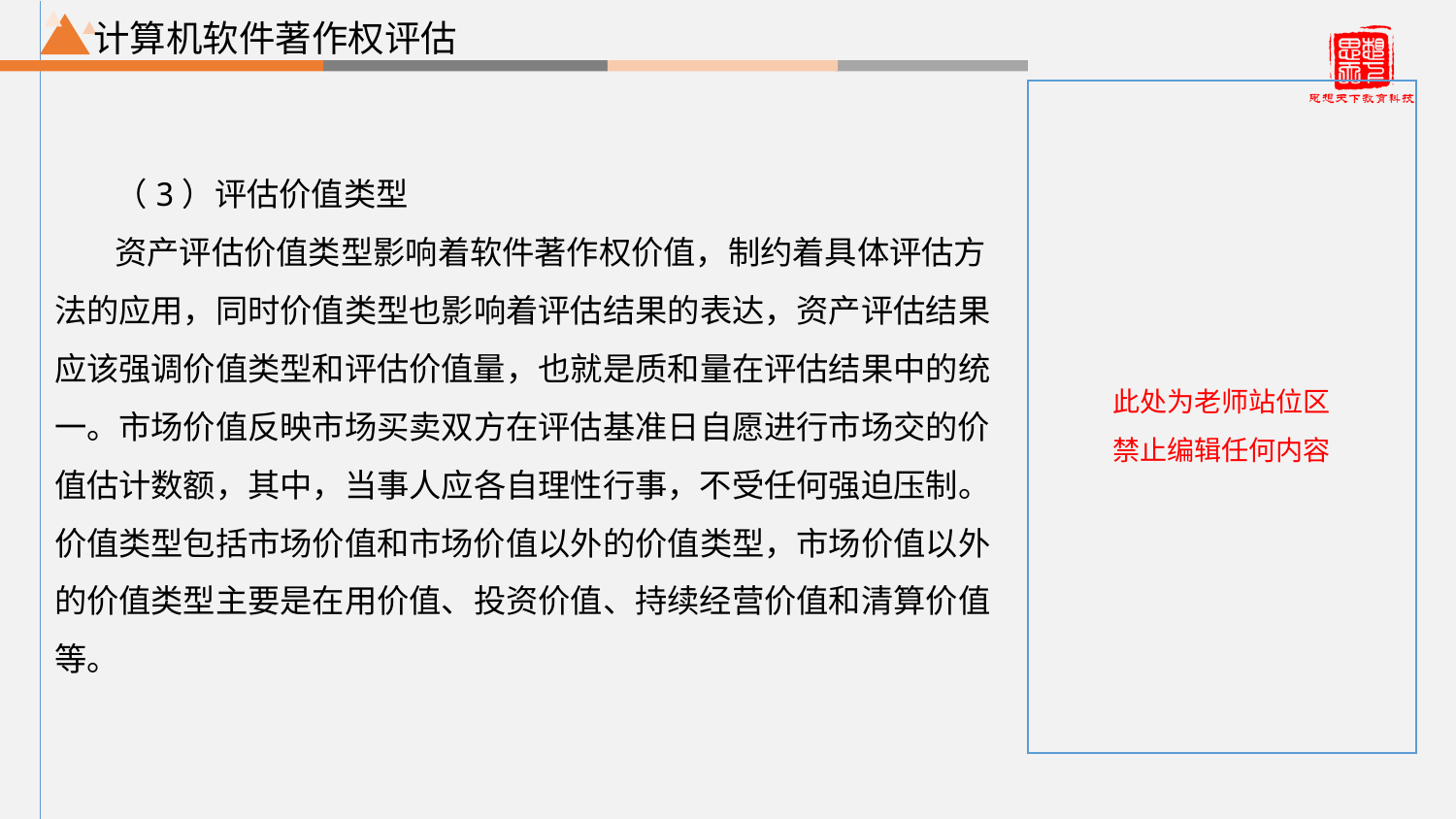

计算机软件著作权评估
（3）评估价值类型
资产评估价值类型影响着软件著作权价值，制约着具体评估方法的应用，同时价值类型也影响着评估结果的表达，资产评估结果应该强调价值类型和评估价值量，也就是质和量在评估结果中的统一。市场价值反映市场买卖双方在评估基准日自愿进行市场交的价值估计数额，其中，当事人应各自理性行事，不受任何强迫压制。价值类型包括市场价值和市场价值以外的价值类型，市场价值以外的价值类型主要是在用价值、投资价值、持续经营价值和清算价值等。
24